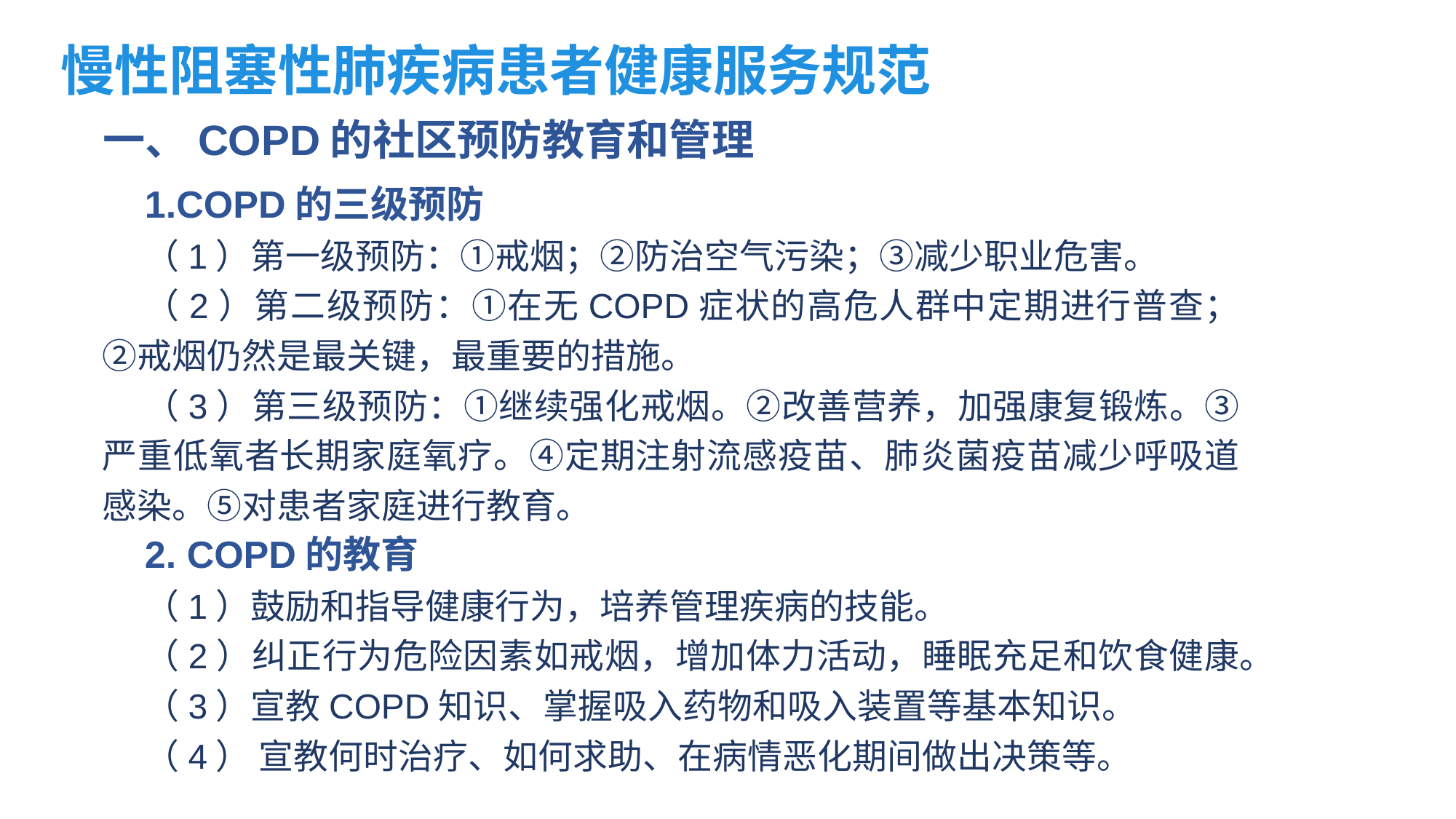

慢性阻塞性肺疾病患者健康服务规范
一、COPD的社区预防教育和管理
1.COPD的三级预防
（1）第一级预防：①戒烟；②防治空气污染；③减少职业危害。
（2）第二级预防：①在无COPD症状的高危人群中定期进行普查；②戒烟仍然是最关键，最重要的措施。
（3）第三级预防：①继续强化戒烟。②改善营养，加强康复锻炼。③严重低氧者长期家庭氧疗。④定期注射流感疫苗、肺炎菌疫苗减少呼吸道感染。⑤对患者家庭进行教育。
2. COPD的教育
（1）鼓励和指导健康行为，培养管理疾病的技能。
（2）纠正行为危险因素如戒烟，增加体力活动，睡眠充足和饮食健康。
（3）宣教COPD知识、掌握吸入药物和吸入装置等基本知识。
（4） 宣教何时治疗、如何求助、在病情恶化期间做出决策等。